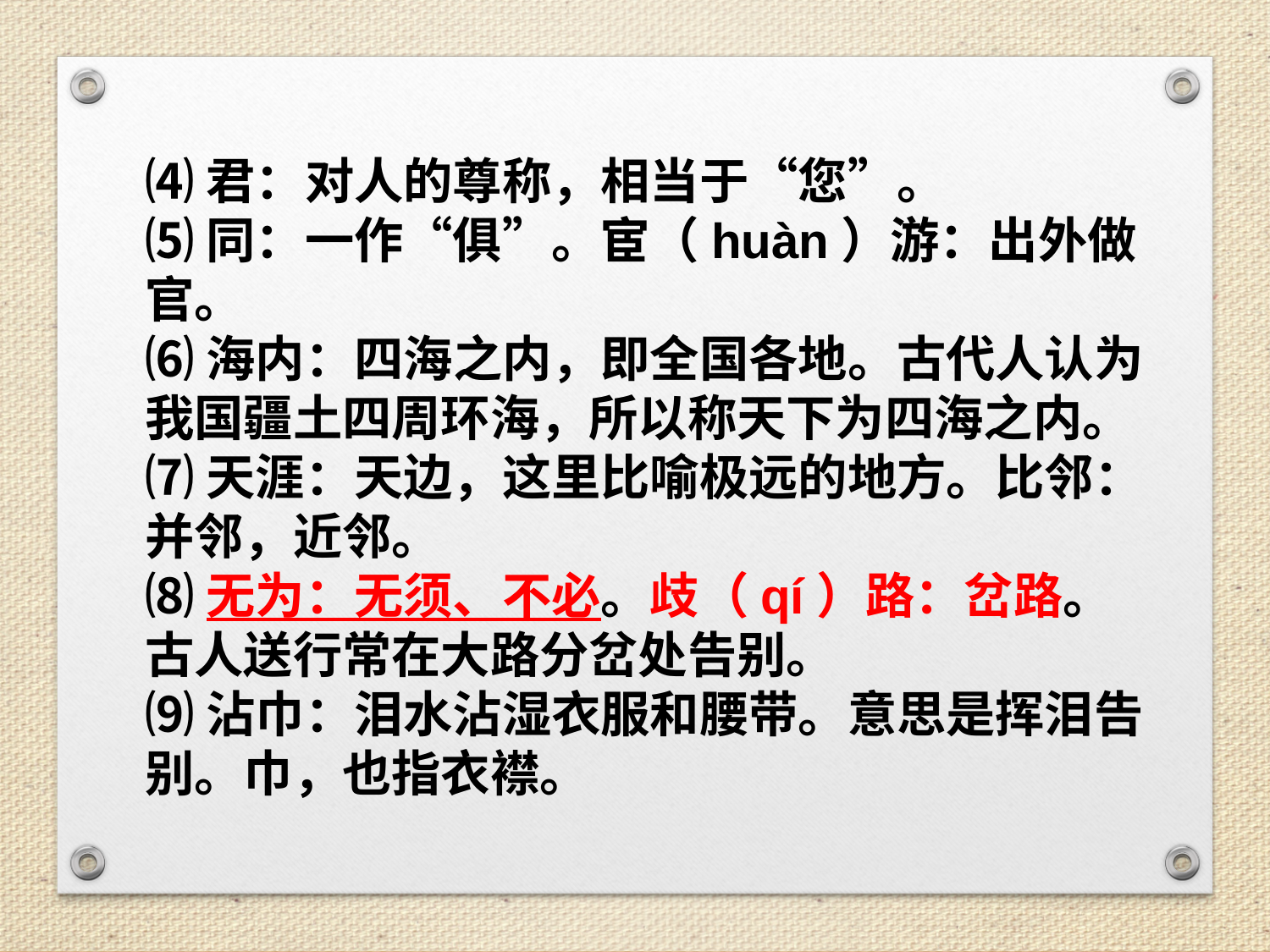

⑷君：对人的尊称，相当于“您”。
⑸同：一作“俱”。宦（huàn）游：出外做官。
⑹海内：四海之内，即全国各地。古代人认为我国疆土四周环海，所以称天下为四海之内。
⑺天涯：天边，这里比喻极远的地方。比邻：并邻，近邻。
⑻无为：无须、不必。歧（qí）路：岔路。古人送行常在大路分岔处告别。
⑼沾巾：泪水沾湿衣服和腰带。意思是挥泪告别。巾，也指衣襟。